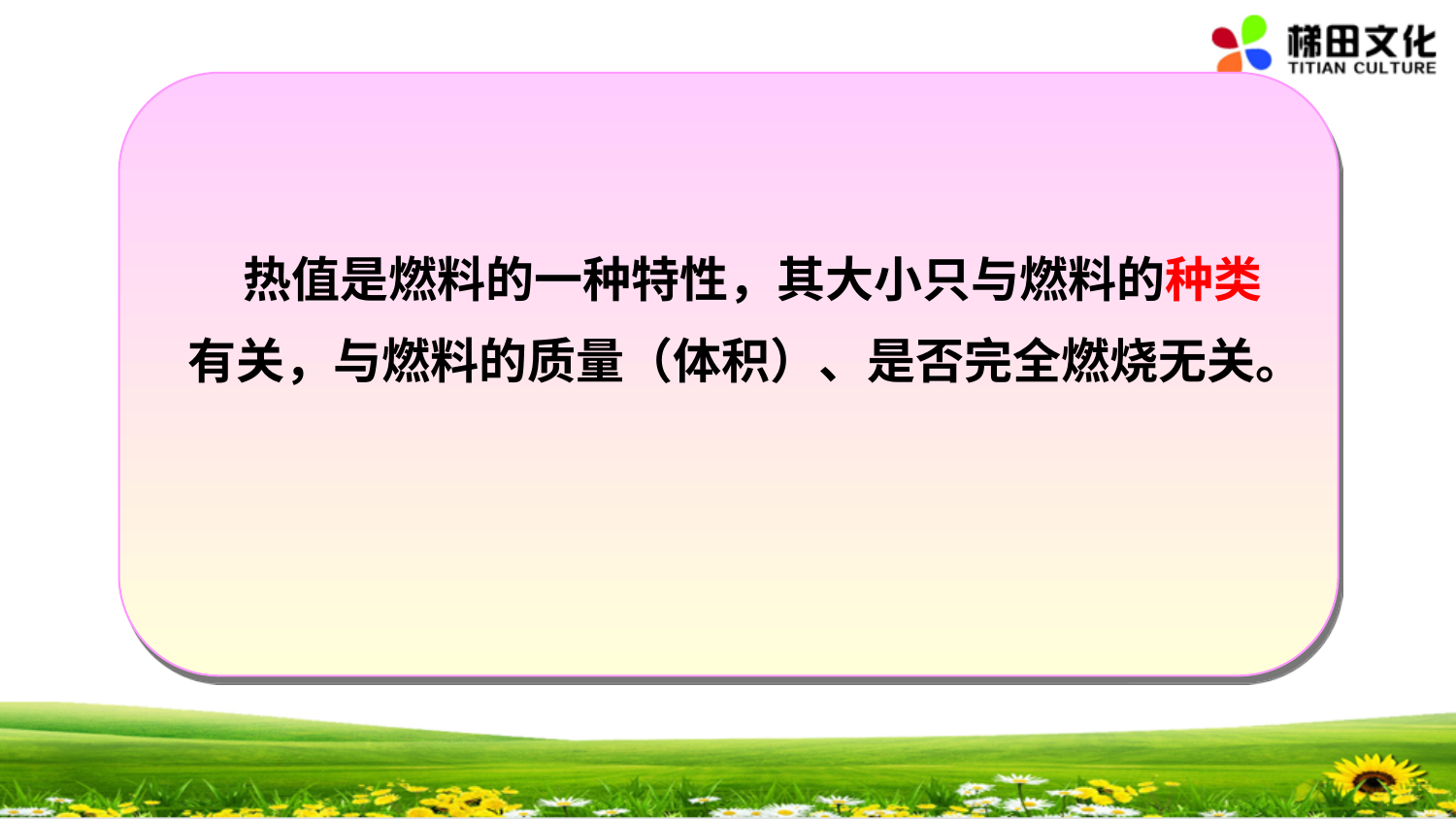

热值是燃料的一种特性，其大小只与燃料的种类有关，与燃料的质量（体积）、是否完全燃烧无关。